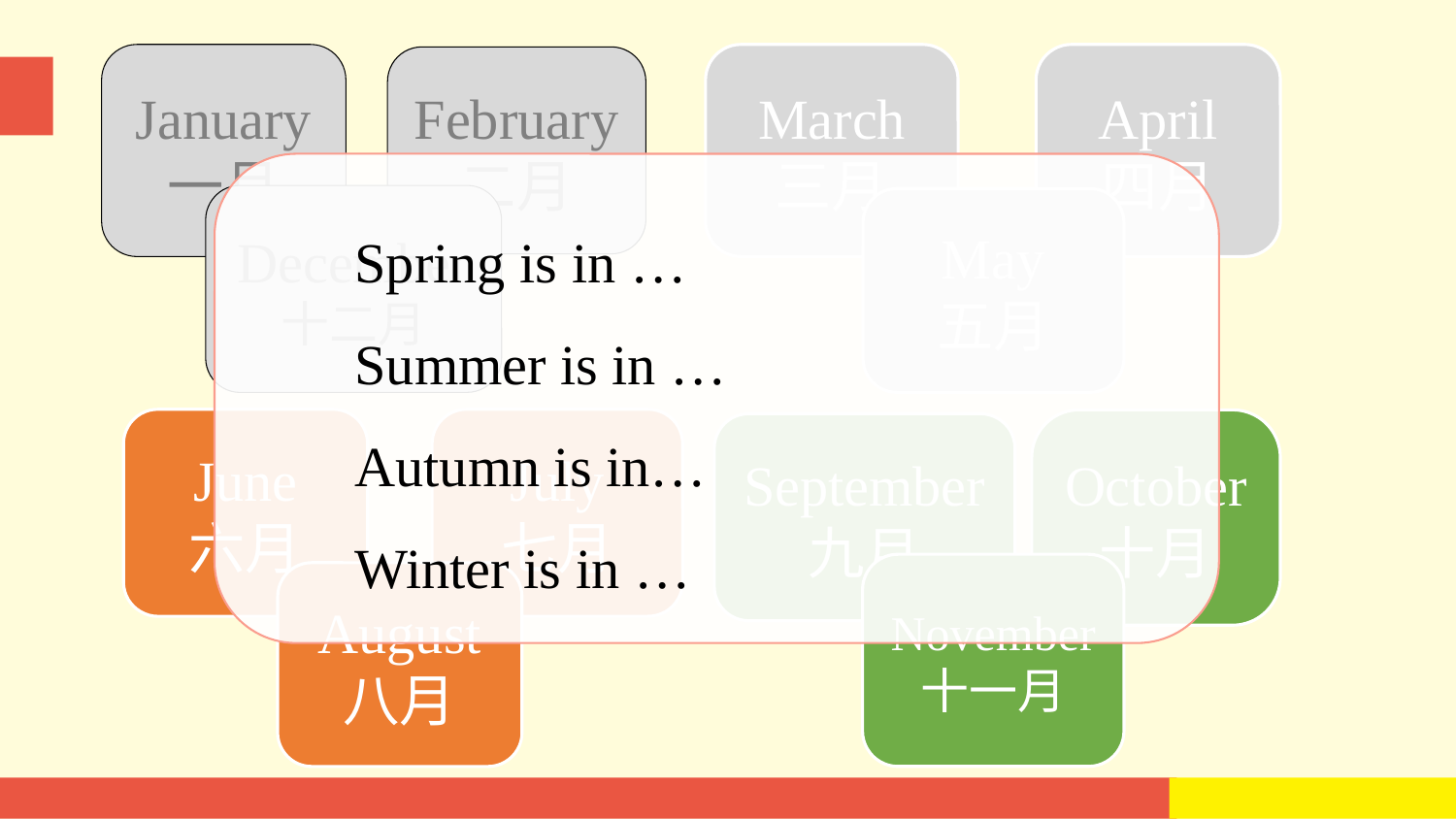

January
一月
March
三月
April
四月
February
二月

Spring is in …
Summer is in …
Autumn is in…
Winter is in …
December
十二月
May
五月
June
六月
July
七月
October
十月
September
九月
November
十一月
August
八月